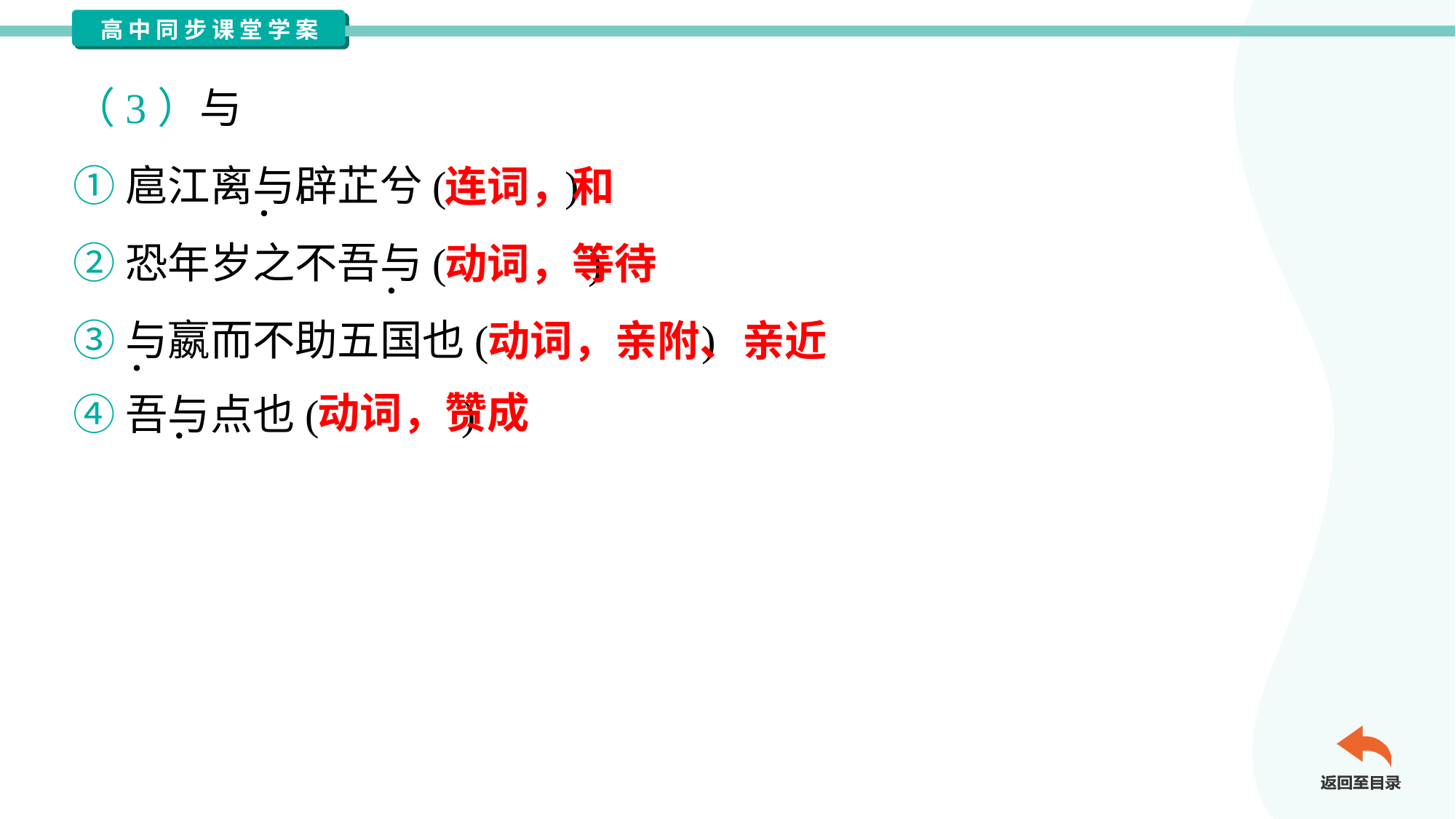

（3）与
①扈江离与辟芷兮(          )
②恐年岁之不吾与(            )
③与嬴而不助五国也(                  )
④吾与点也(            )
连词，和
动词，等待

动词，亲附、亲近

动词，赞成